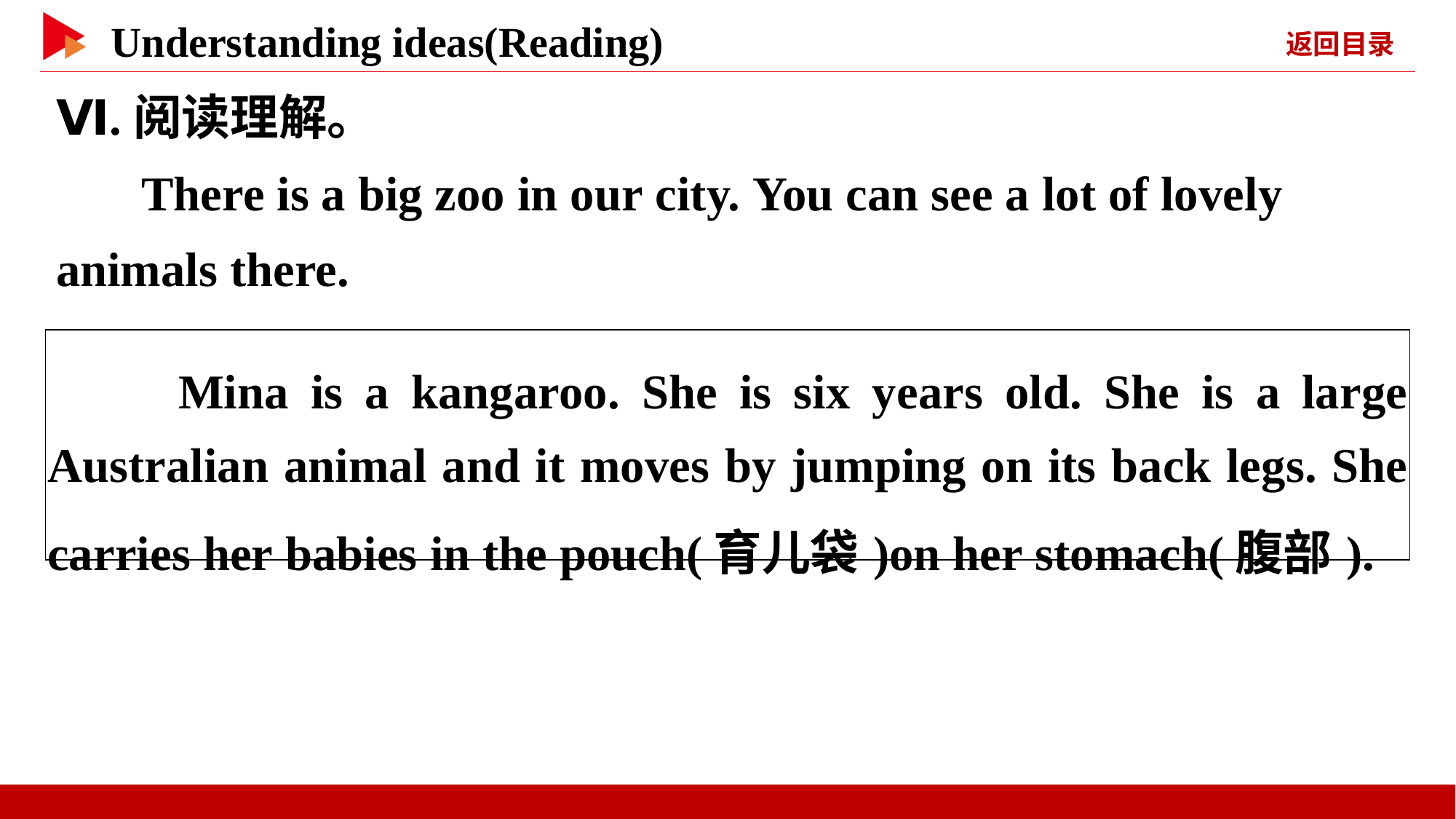

Ⅵ.阅读理解。
       There is a big zoo in our city. You can see a lot of lovely animals there.
| Mina is a kangaroo. She is six years old. She is a large Australian animal and it moves by jumping on its back legs. She carries her babies in the pouch(育儿袋)on her stomach(腹部). |
| --- |